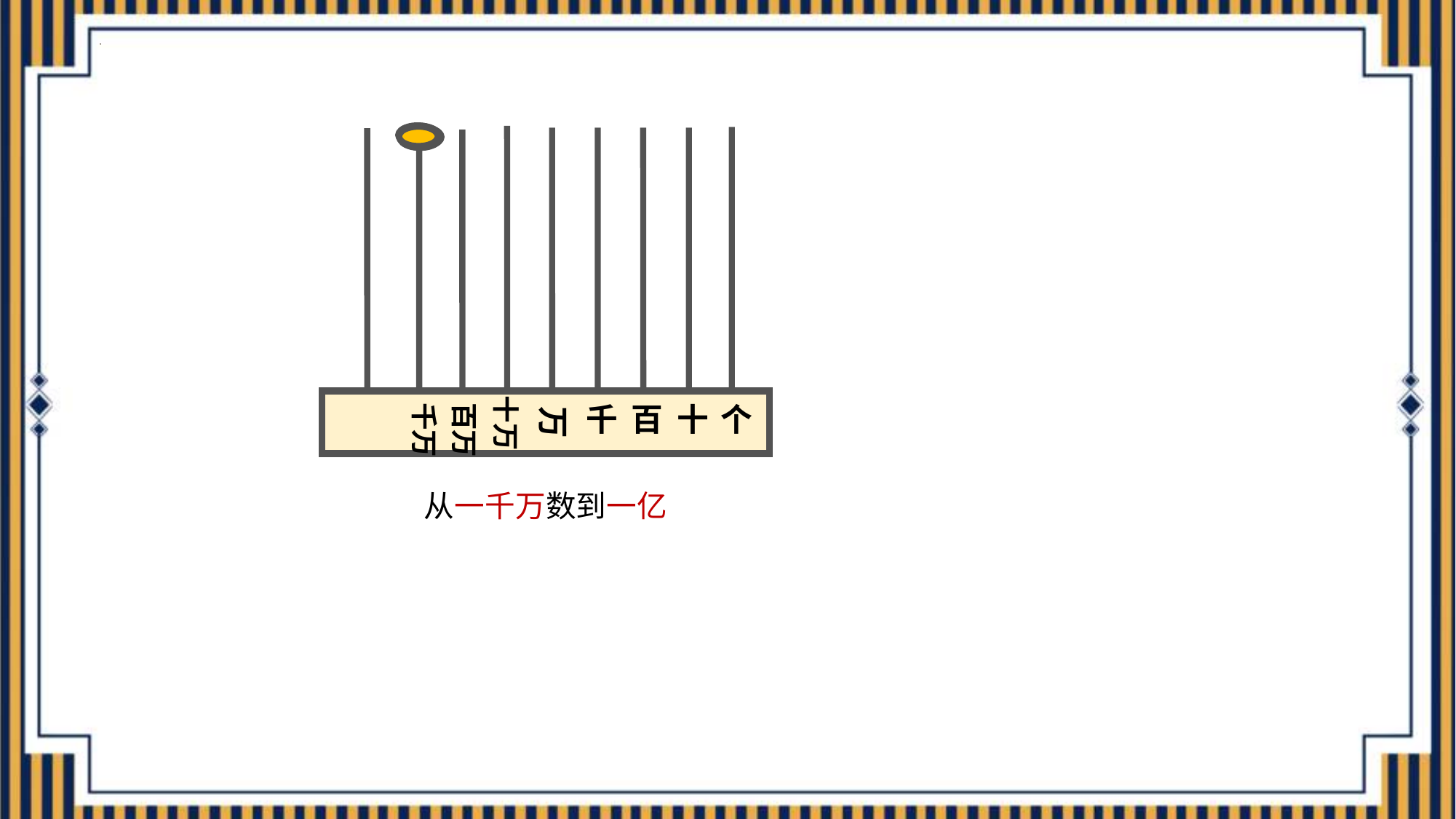

千
百
十
个
万

百万

十万
千万
从一千万数到一亿